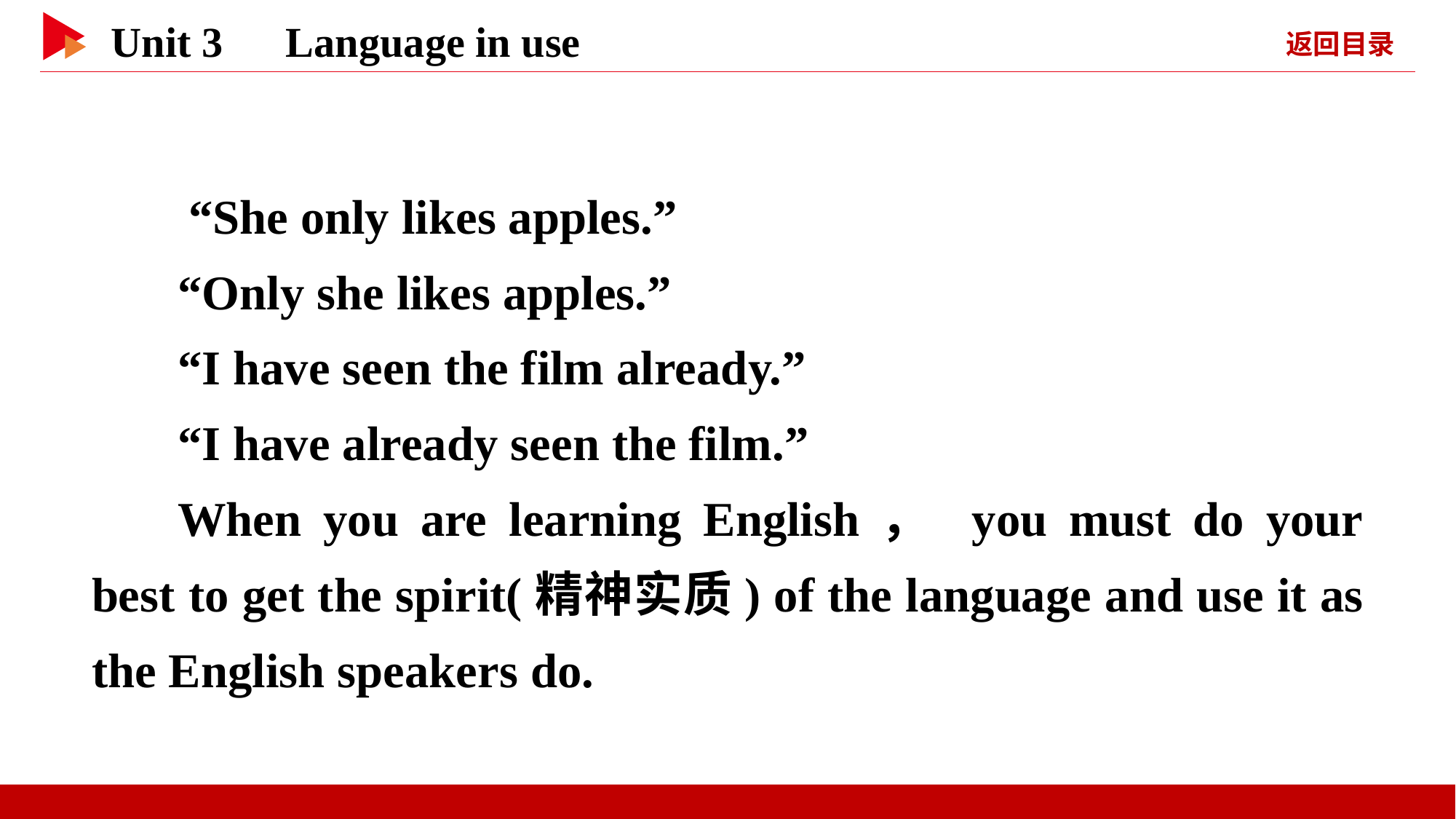

“She only likes apples.”
“Only she likes apples.”
“I have seen the film already.”
“I have already seen the film.”
When you are learning English， you must do your best to get the spirit(精神实质) of the language and use it as the English speakers do.